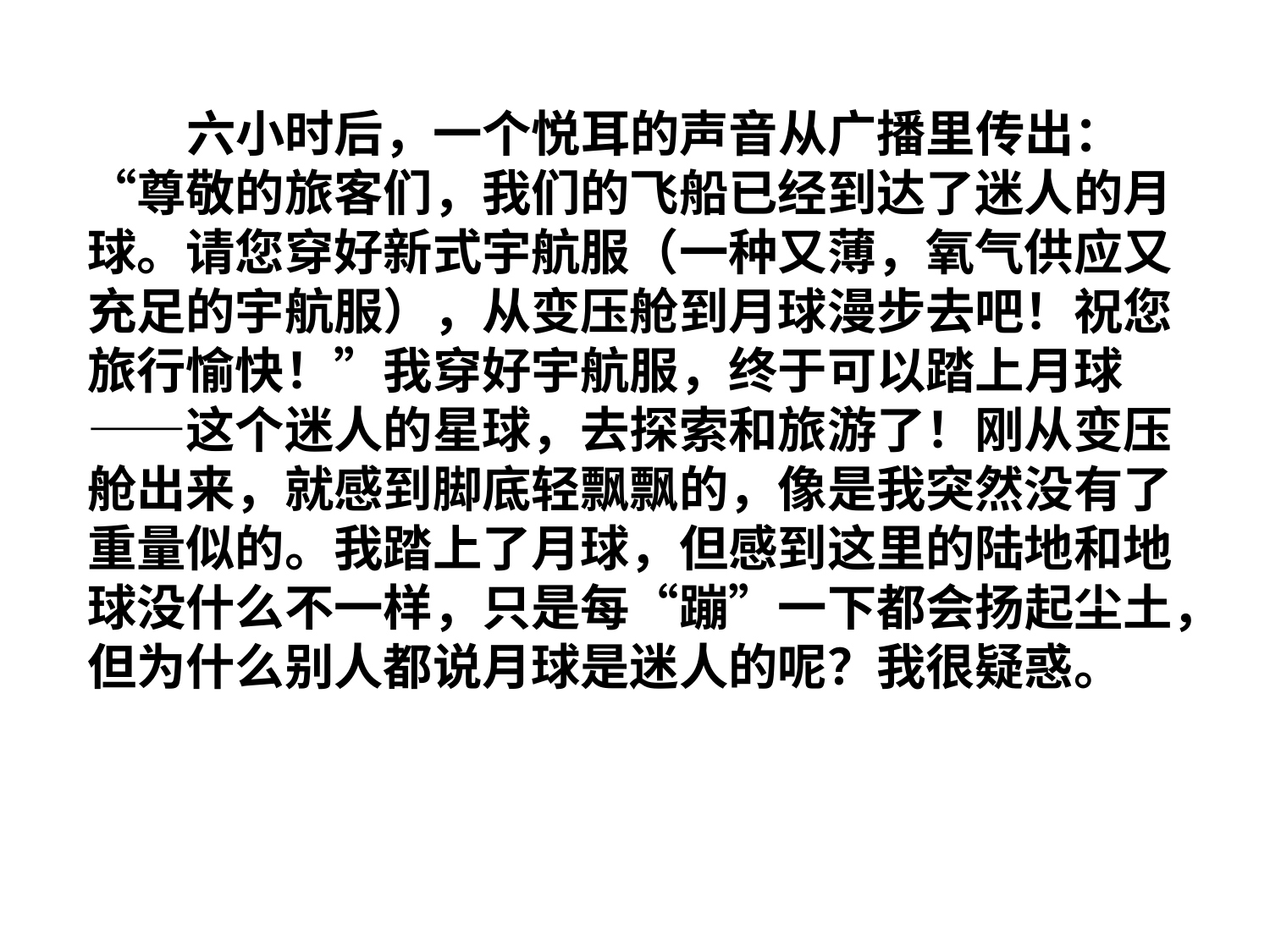

六小时后，一个悦耳的声音从广播里传出：“尊敬的旅客们，我们的飞船已经到达了迷人的月球。请您穿好新式宇航服（一种又薄，氧气供应又充足的宇航服），从变压舱到月球漫步去吧！祝您旅行愉快！”我穿好宇航服，终于可以踏上月球——这个迷人的星球，去探索和旅游了！刚从变压舱出来，就感到脚底轻飘飘的，像是我突然没有了重量似的。我踏上了月球，但感到这里的陆地和地球没什么不一样，只是每“蹦”一下都会扬起尘土，但为什么别人都说月球是迷人的呢？我很疑惑。